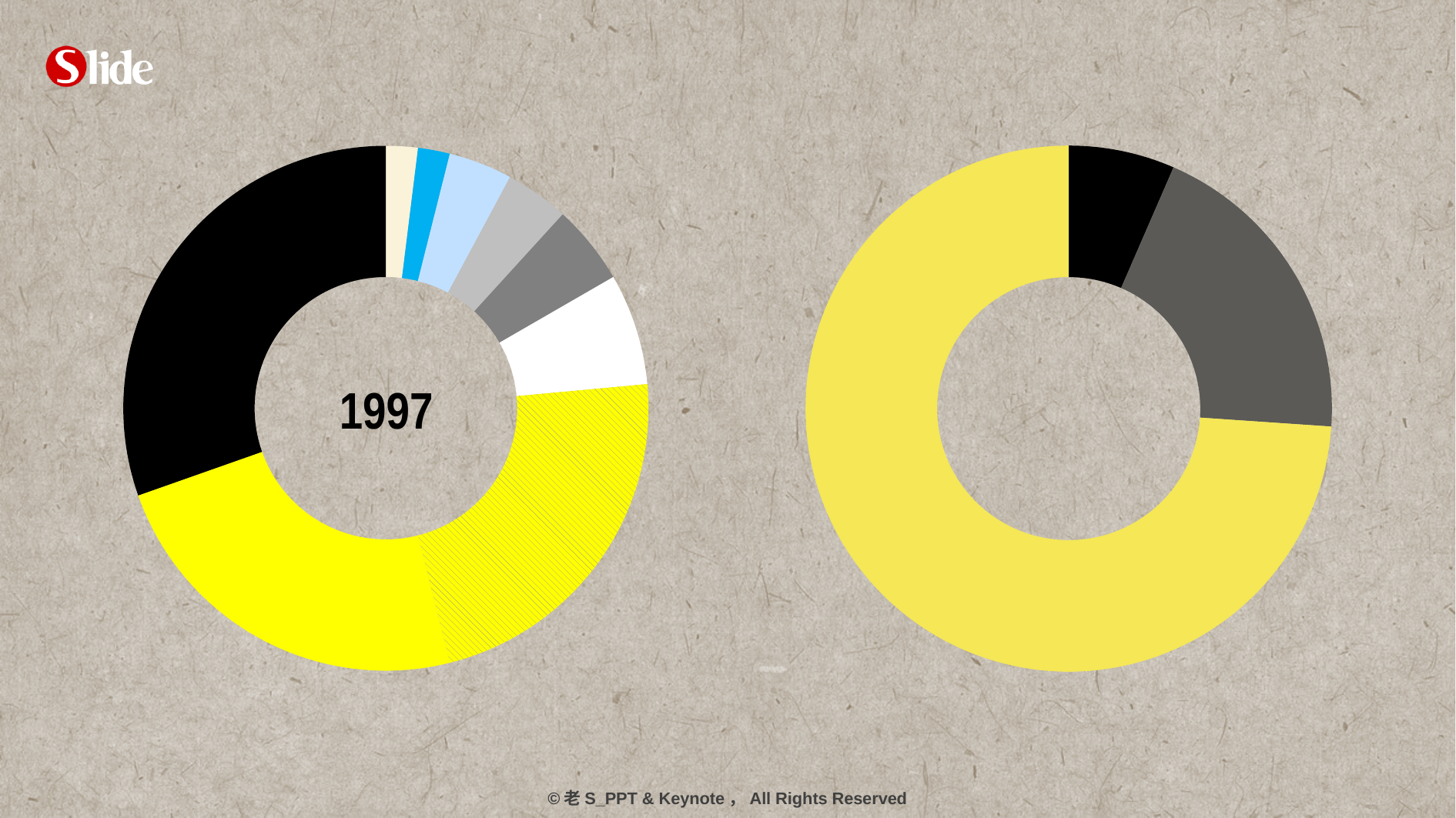

### Chart

| Category |  |
|---|---|
|  | 2.0 |
|  | 2.0 |
|  | 4.0 |
|  | 4.0 |
|  | 5.0 |
|  | 7.0 |
|  | 23.0 |
|  | 24.0 |
|  | 31.0 |

### Chart

| Category | 列1 |
|---|---|
| A | 3.0 |
| B | 9.0 |
| C | 34.0 |
1997